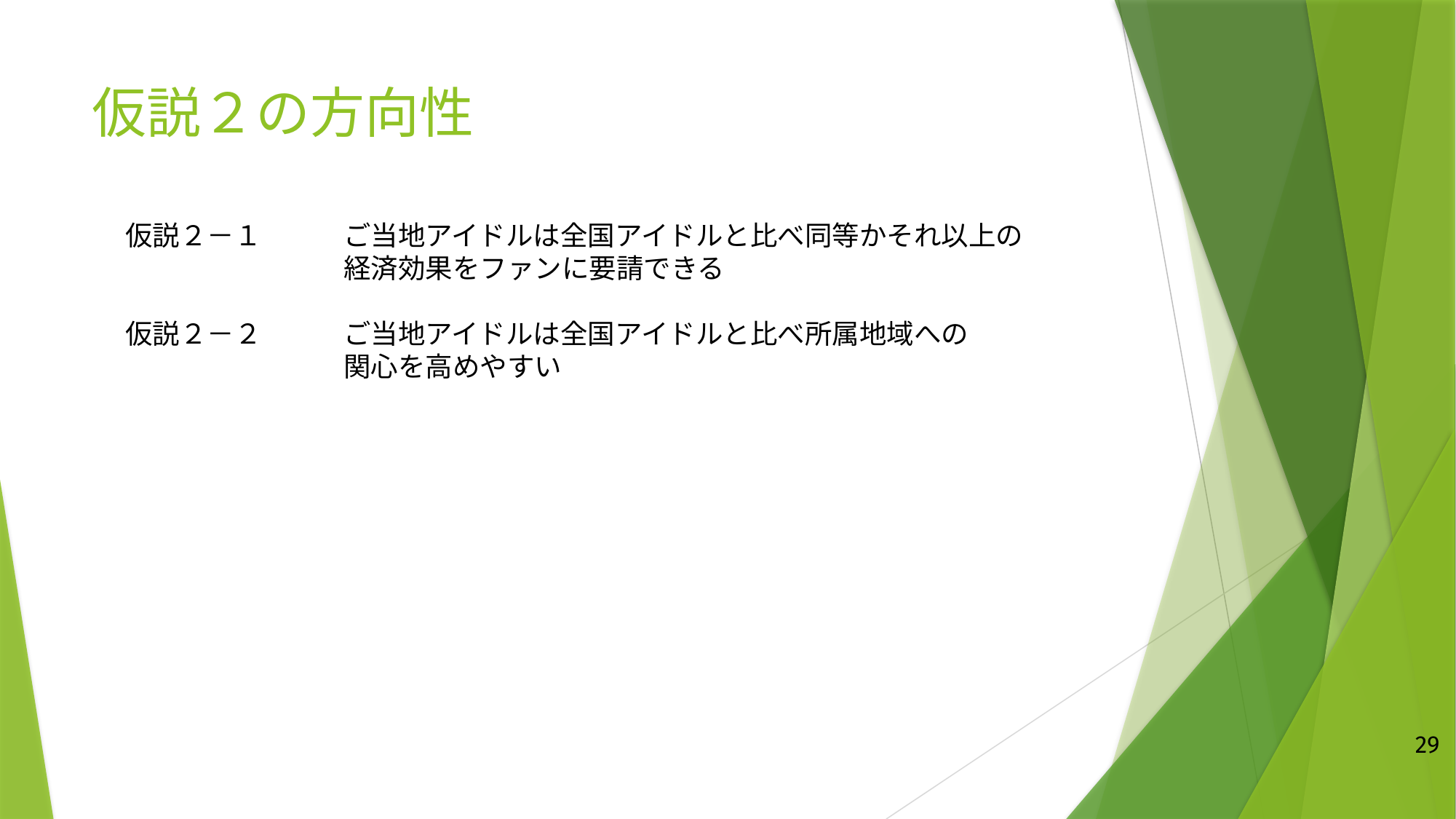

# 仮説２の方向性
仮説２－１　	ご当地アイドルは全国アイドルと比べ同等かそれ以上の
		経済効果をファンに要請できる

仮説２－２	ご当地アイドルは全国アイドルと比べ所属地域への
		関心を高めやすい
29